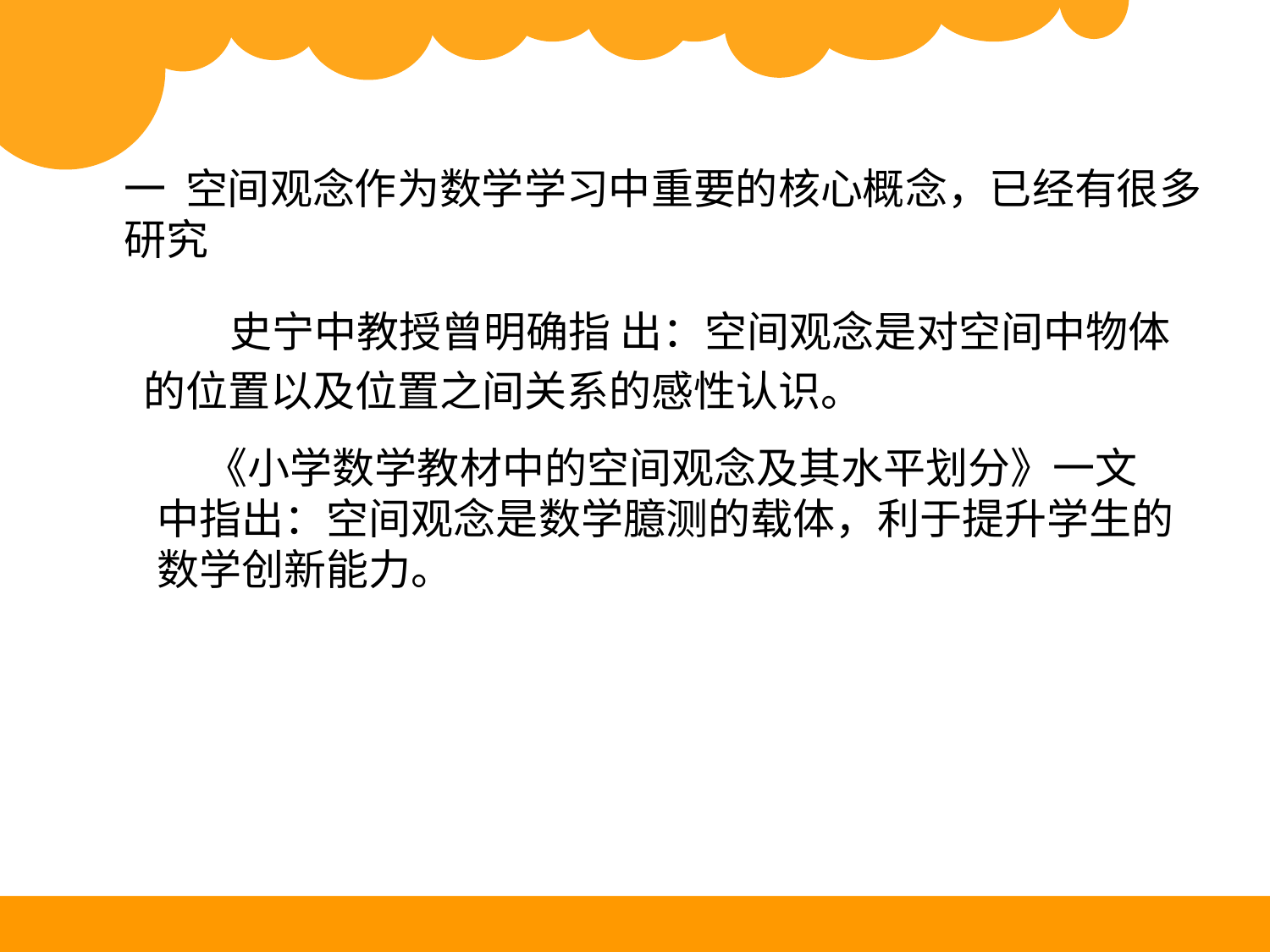

一  空间观念作为数学学习中重要的核心概念，已经有很多研究

        史宁中教授曾明确指 出：空间观念是对空间中物体
的位置以及位置之间关系的感性认识。

    《小学数学教材中的空间观念及其水平划分》一文中指出：空间观念是数学臆测的载体，利于提升学生的数学创新能力。